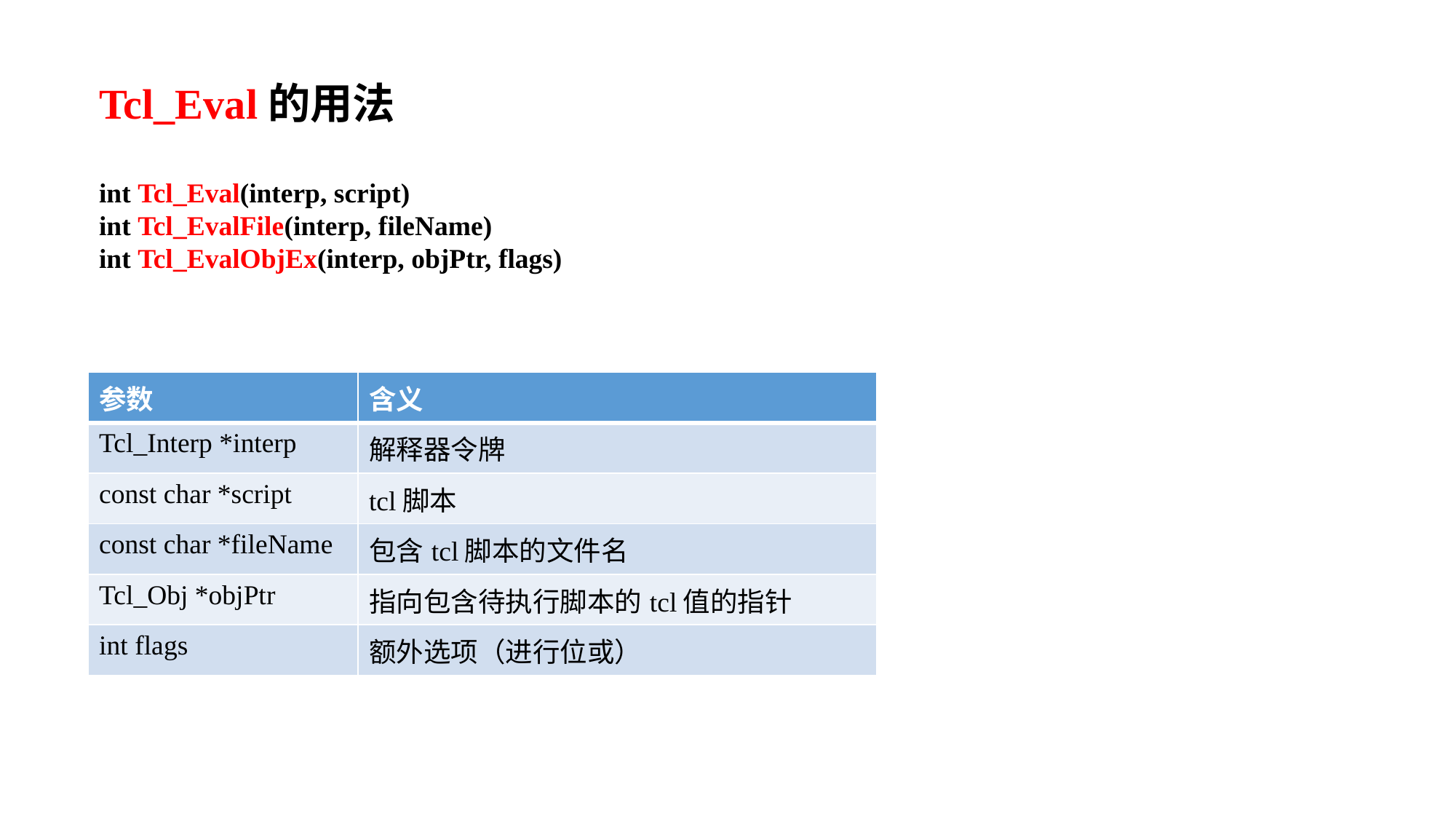

Tcl_Eval的用法
int Tcl_Eval(interp, script)
int Tcl_EvalFile(interp, fileName)
int Tcl_EvalObjEx(interp, objPtr, flags)
| 参数 | 含义 |
| --- | --- |
| Tcl\_Interp \*interp | 解释器令牌 |
| const char \*script | tcl脚本 |
| const char \*fileName | 包含tcl脚本的文件名 |
| Tcl\_Obj \*objPtr | 指向包含待执行脚本的tcl值的指针 |
| int flags | 额外选项（进行位或） |